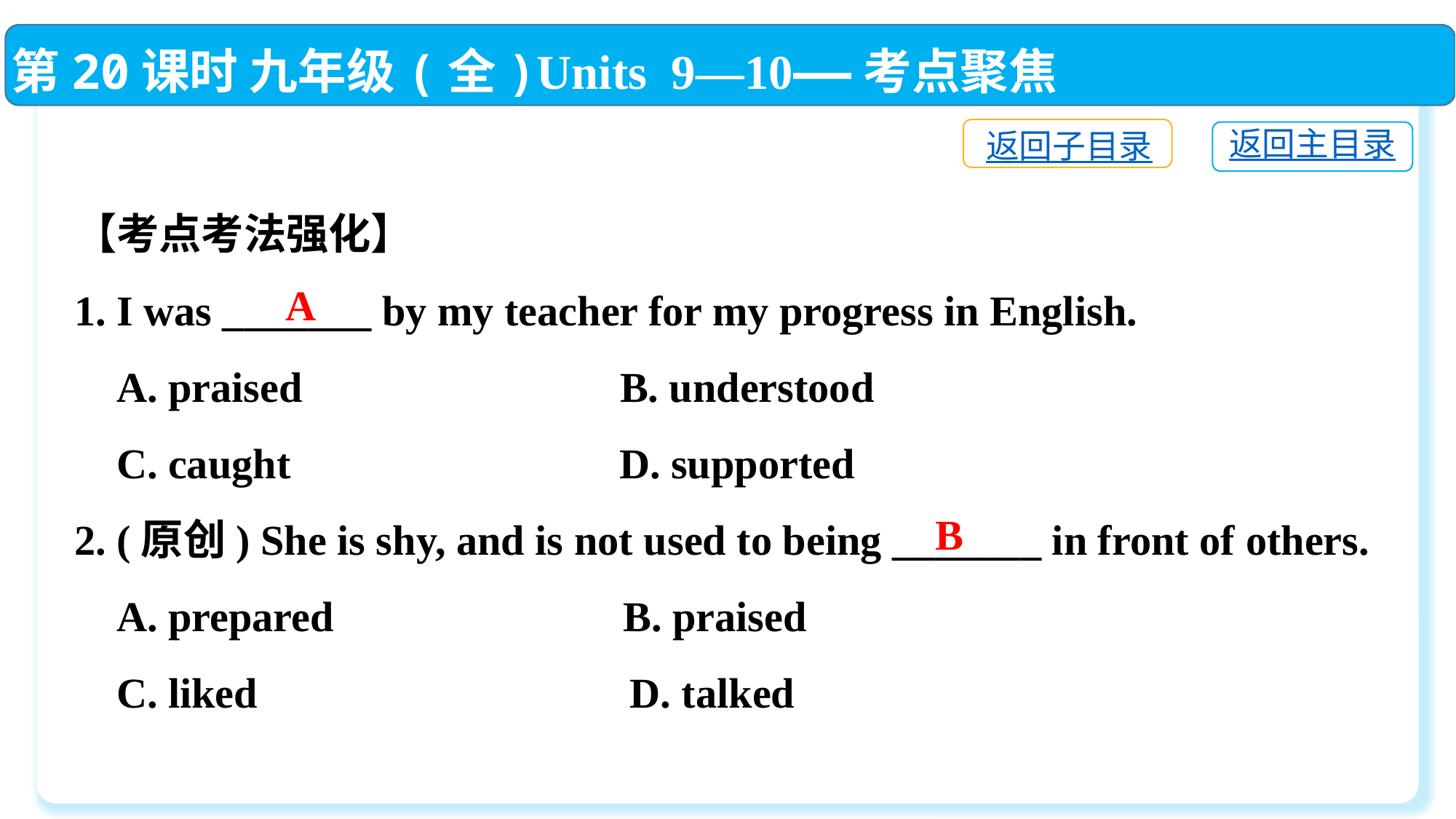

第20课时 九年级(全)Units  9—10——考点聚焦

返回子目录
返回主目录
【考点考法强化】
1. I was _______ by my teacher for my progress in English.
    A. praised　　　　　　　	B. understood
    C. caught	                               D. supported
2. (原创) She is shy, and is not used to being _______ in front of others.
    A. prepared	                     B. praised
    C. liked	                                D. talked

A
B